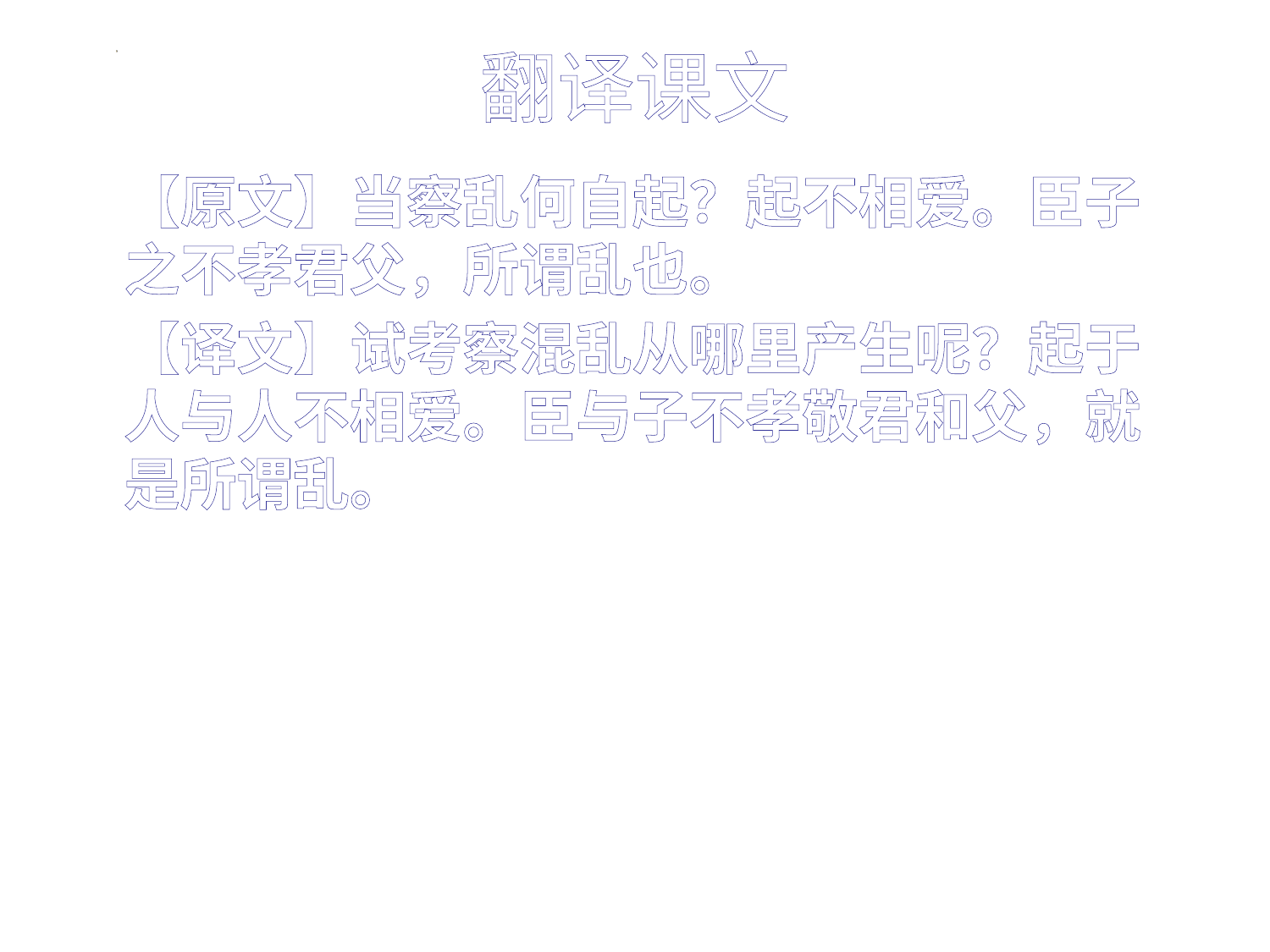

# 翻译课文
【原文】当察乱何自起？起不相爱。臣子之不孝君父，所谓乱也。
【译文】试考察混乱从哪里产生呢？起于人与人不相爱。臣与子不孝敬君和父，就是所谓乱。